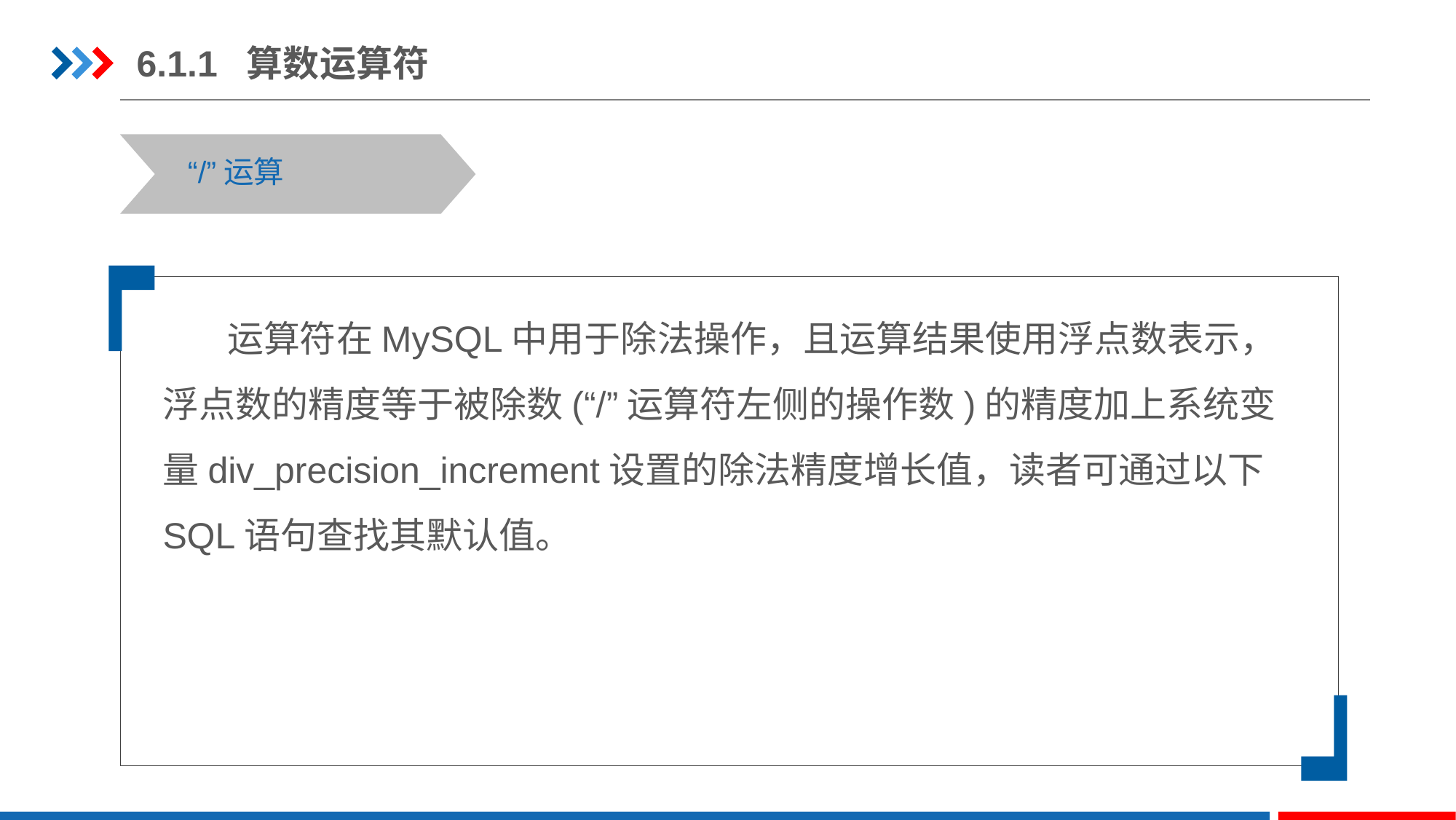

6.1.1  算数运算符

“/”运算

运算符在MySQL中用于除法操作，且运算结果使用浮点数表示，浮点数的精度等于被除数(“/”运算符左侧的操作数)的精度加上系统变量div_precision_increment设置的除法精度增长值，读者可通过以下SQL语句查找其默认值。